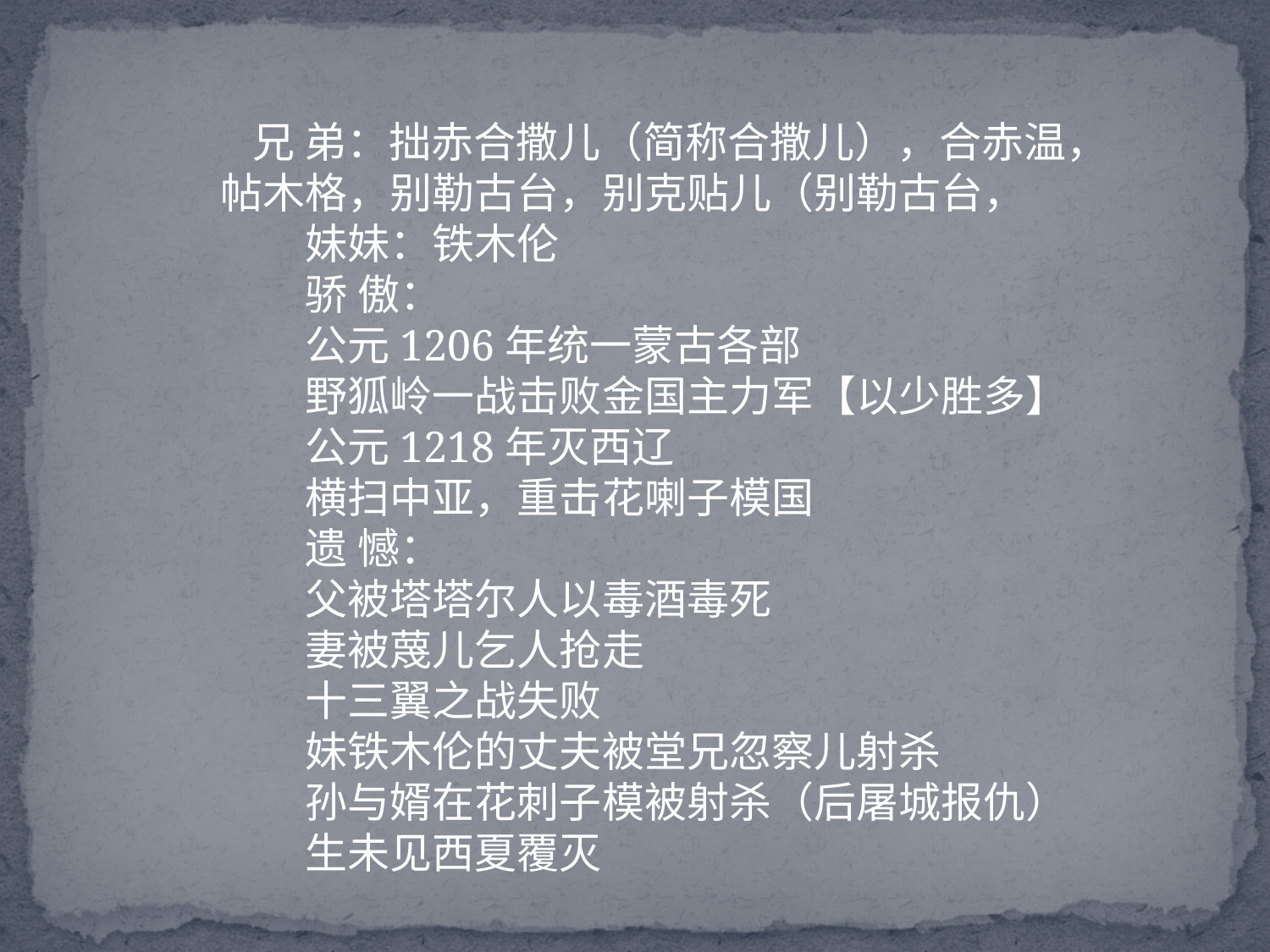

#
　兄 弟：拙赤合撒儿（简称合撒儿），合赤温，帖木格，别勒古台，别克贴儿（别勒古台，
　　妹妹：铁木伦
　　骄 傲：
　　公元1206年统一蒙古各部
　　野狐岭一战击败金国主力军【以少胜多】
　　公元1218年灭西辽
　　横扫中亚，重击花喇子模国
　　遗 憾：
　　父被塔塔尔人以毒酒毒死
　　妻被蔑儿乞人抢走
　　十三翼之战失败
　　妹铁木伦的丈夫被堂兄忽察儿射杀
　　孙与婿在花刺子模被射杀（后屠城报仇）
　　生未见西夏覆灭